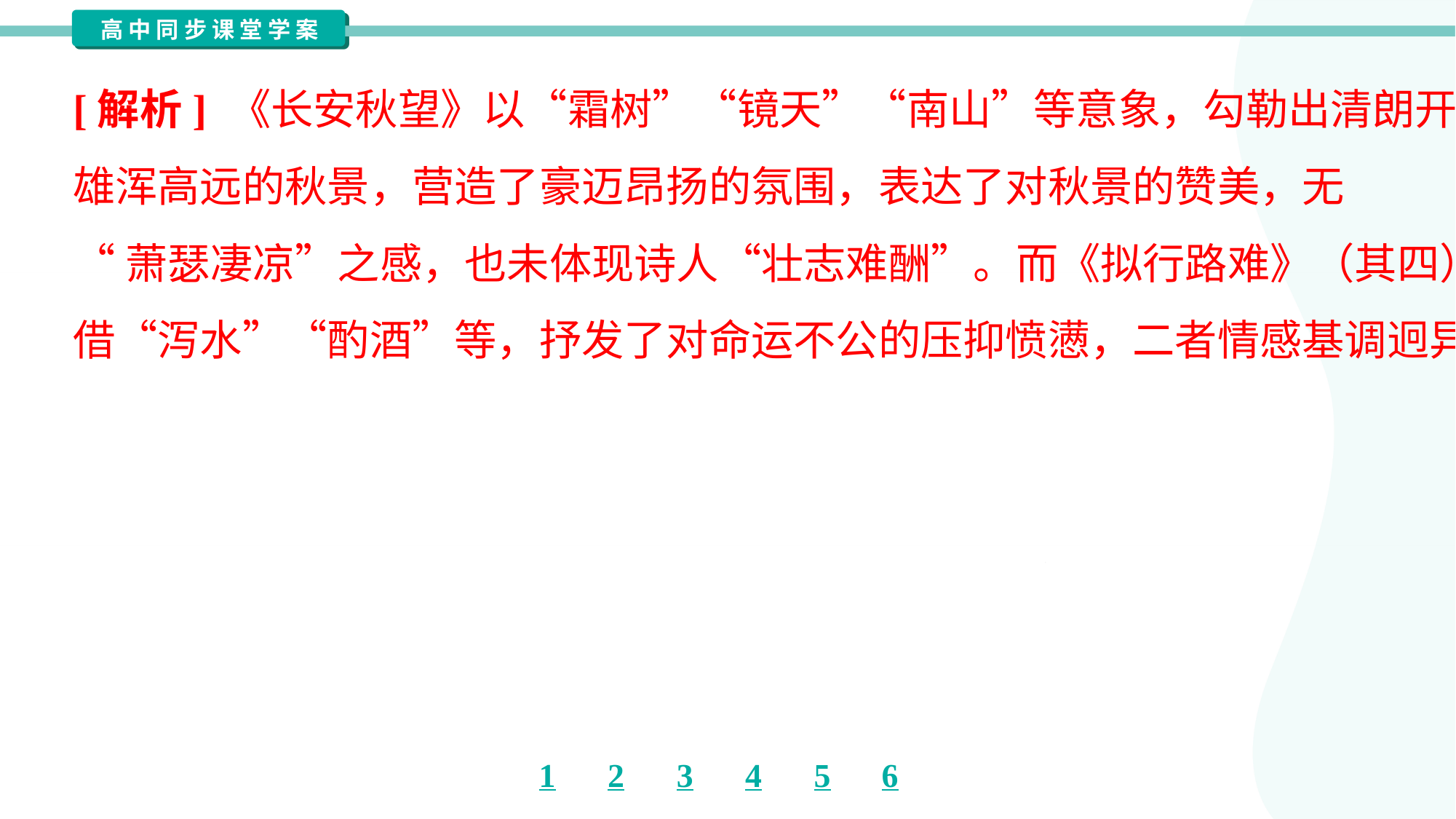

[解析] 《长安秋望》以“霜树”“镜天”“南山”等意象，勾勒出清朗开阔、
雄浑高远的秋景，营造了豪迈昂扬的氛围，表达了对秋景的赞美，无
“萧瑟凄凉”之感，也未体现诗人“壮志难酬”。而《拟行路难》（其四）
借“泻水”“酌酒”等，抒发了对命运不公的压抑愤懑，二者情感基调迥异。